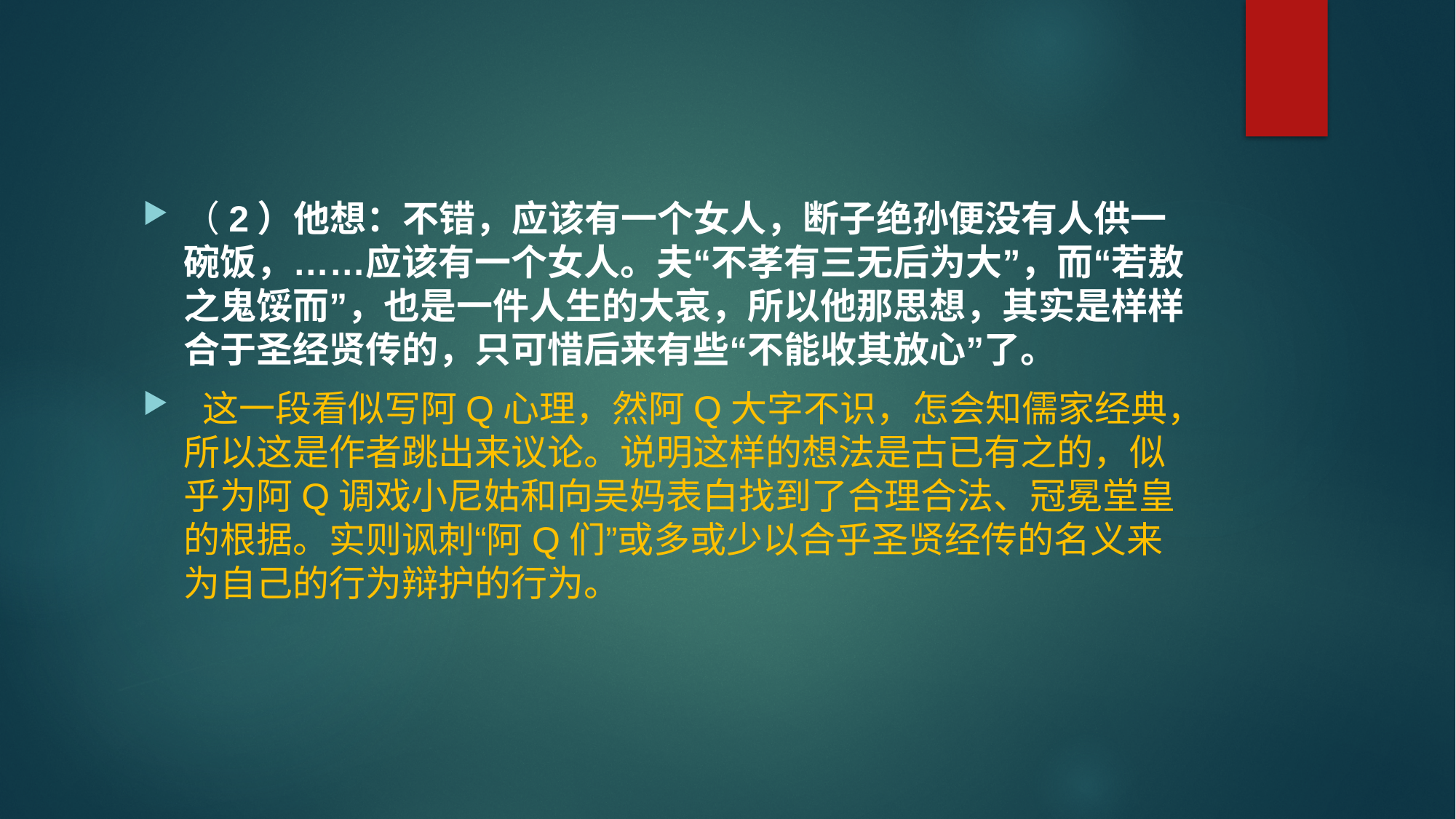

（2）他想：不错，应该有一个女人，断子绝孙便没有人供一碗饭，……应该有一个女人。夫“不孝有三无后为大”，而“若敖之鬼馁而”，也是一件人生的大哀，所以他那思想，其实是样样合于圣经贤传的，只可惜后来有些“不能收其放心”了。
 这一段看似写阿Q心理，然阿Q大字不识，怎会知儒家经典，所以这是作者跳出来议论。说明这样的想法是古已有之的，似乎为阿Q调戏小尼姑和向吴妈表白找到了合理合法、冠冕堂皇的根据。实则讽刺“阿Q们”或多或少以合乎圣贤经传的名义来为自己的行为辩护的行为。